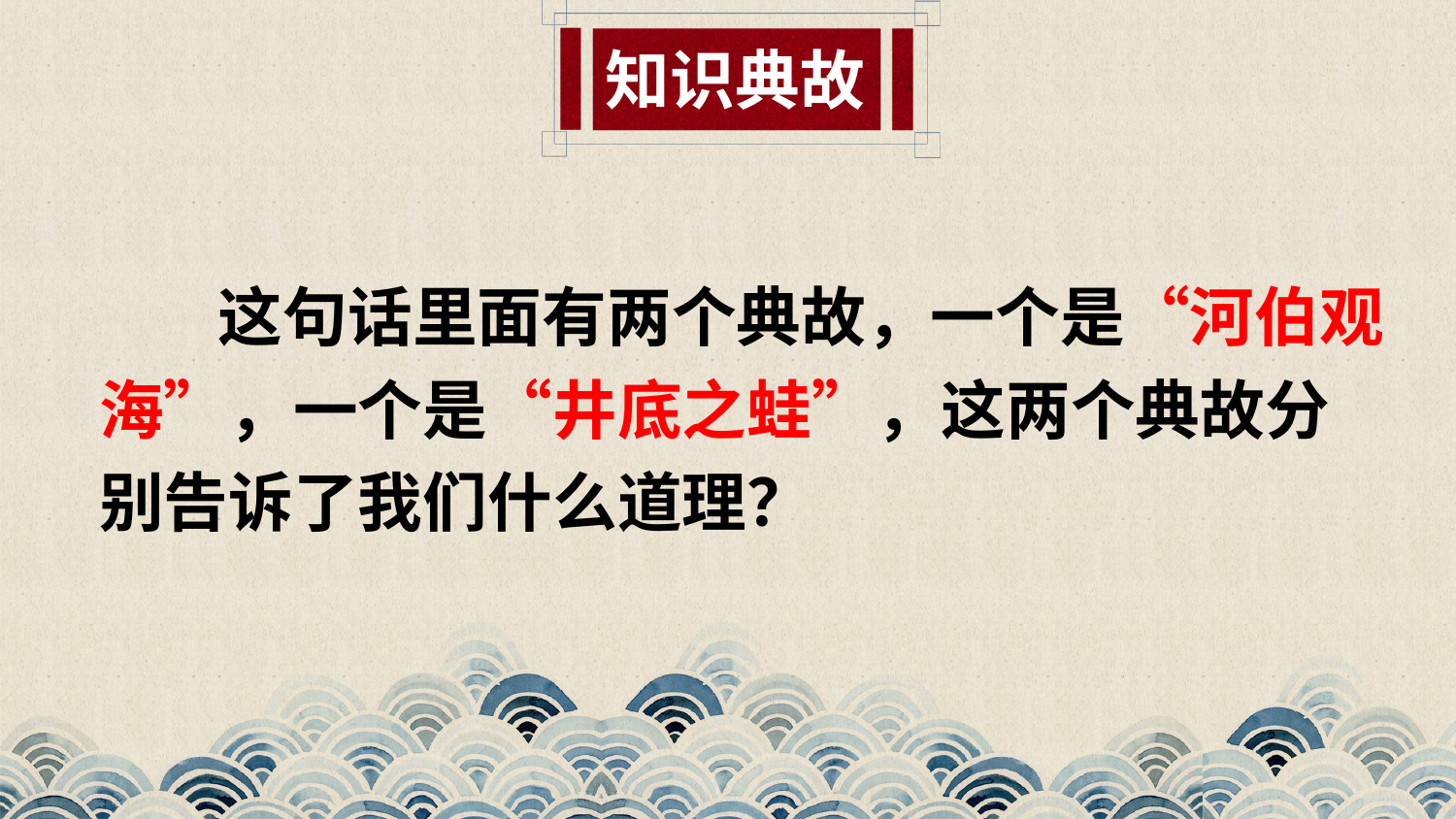

知识典故
       这句话里面有两个典故，一个是“河伯观海”，一个是“井底之蛙”，这两个典故分别告诉了我们什么道理？